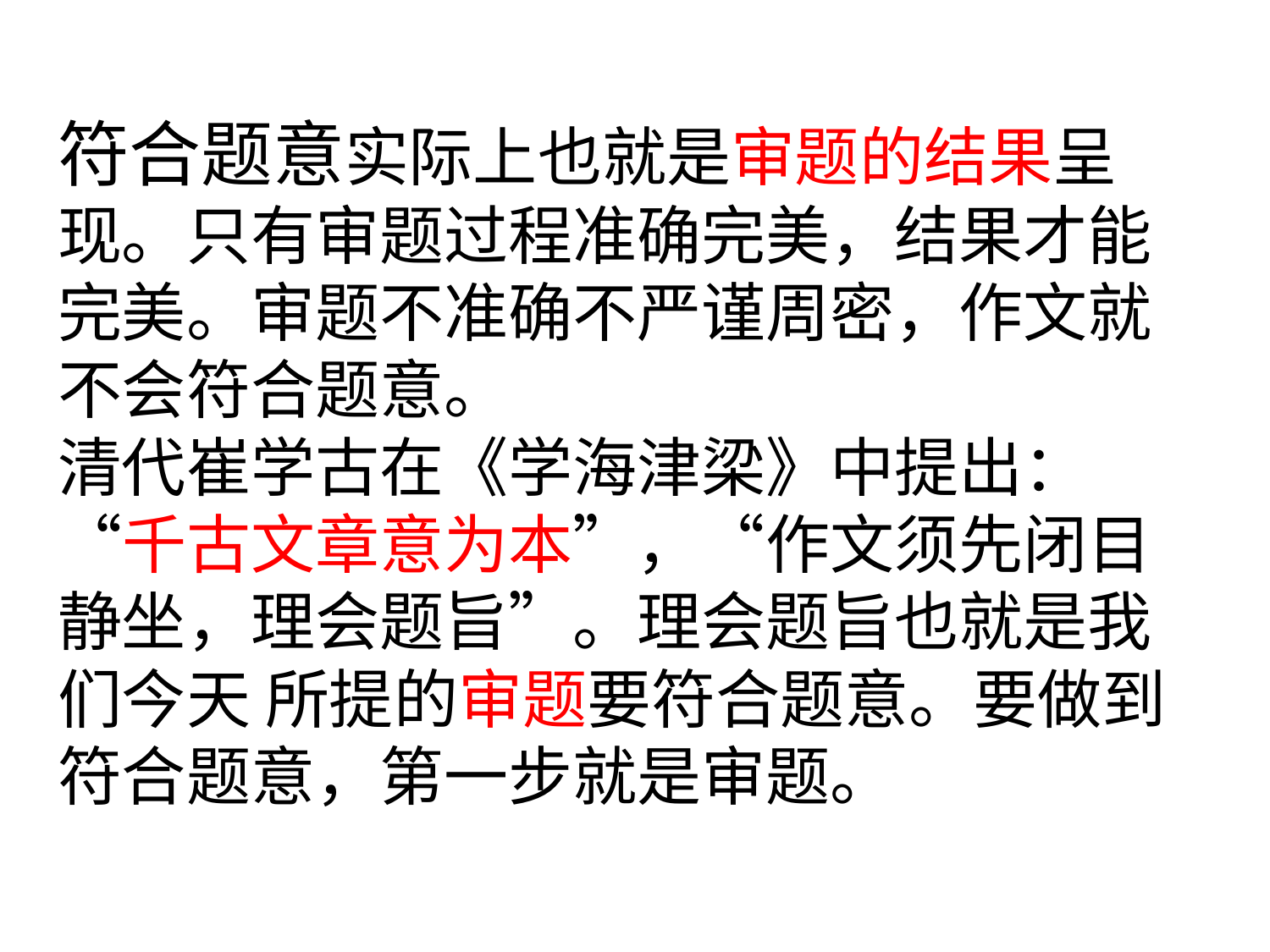

# 符合题意实际上也就是审题的结果呈现。只有审题过程准确完美，结果才能完美。审题不准确不严谨周密，作文就不会符合题意。 清代崔学古在《学海津梁》中提出：“千古文章意为本”，“作文须先闭目静坐，理会题旨”。理会题旨也就是我们今天 所提的审题要符合题意。要做到符合题意，第一步就是审题。